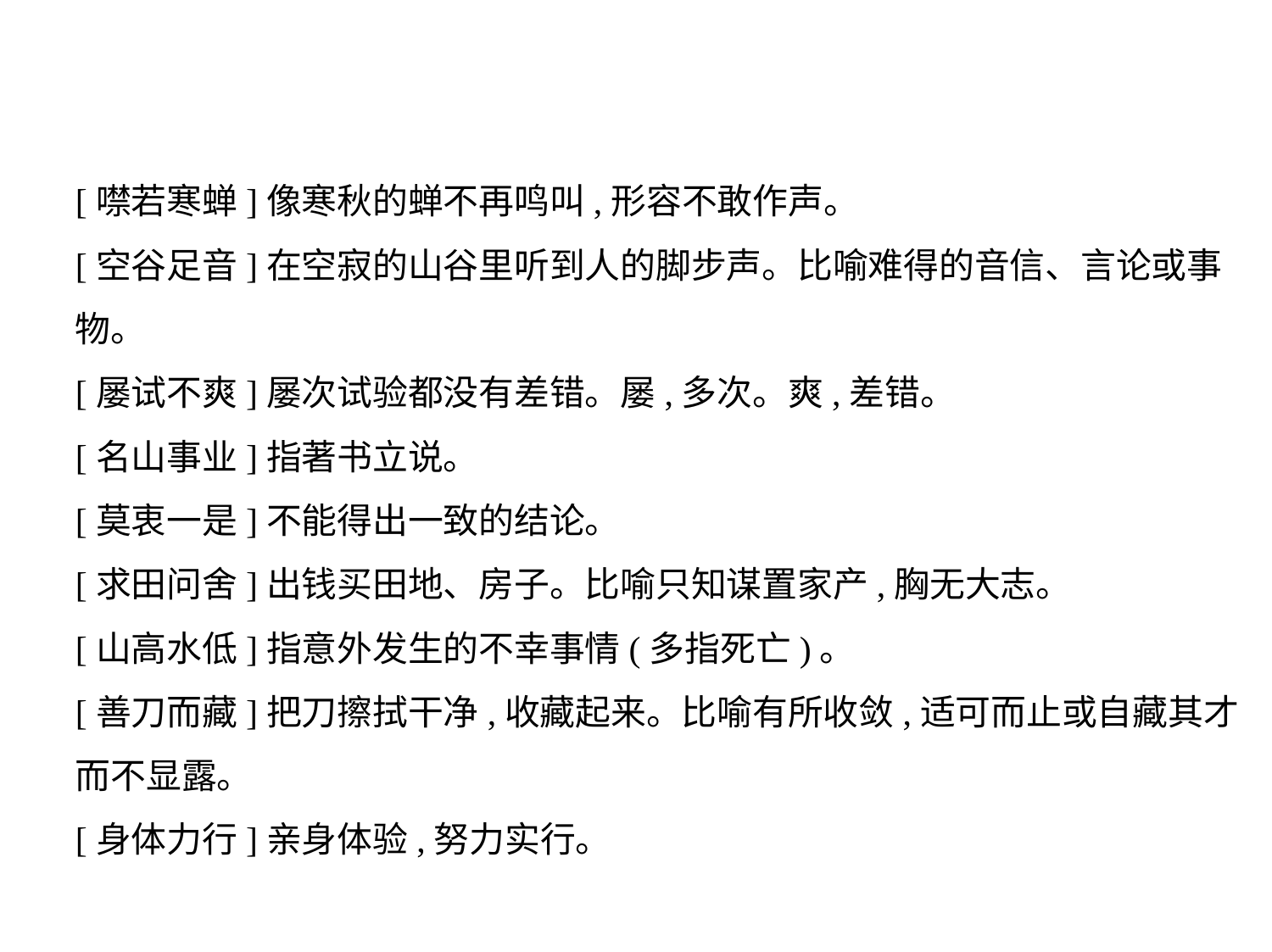

[噤若寒蝉]像寒秋的蝉不再鸣叫,形容不敢作声。
[空谷足音]在空寂的山谷里听到人的脚步声。比喻难得的音信、言论或事
物。
[屡试不爽]屡次试验都没有差错。屡,多次。爽,差错。
[名山事业]指著书立说。
[莫衷一是]不能得出一致的结论。
[求田问舍]出钱买田地、房子。比喻只知谋置家产,胸无大志。
[山高水低]指意外发生的不幸事情(多指死亡)。
[善刀而藏]把刀擦拭干净,收藏起来。比喻有所收敛,适可而止或自藏其才
而不显露。
[身体力行]亲身体验,努力实行。